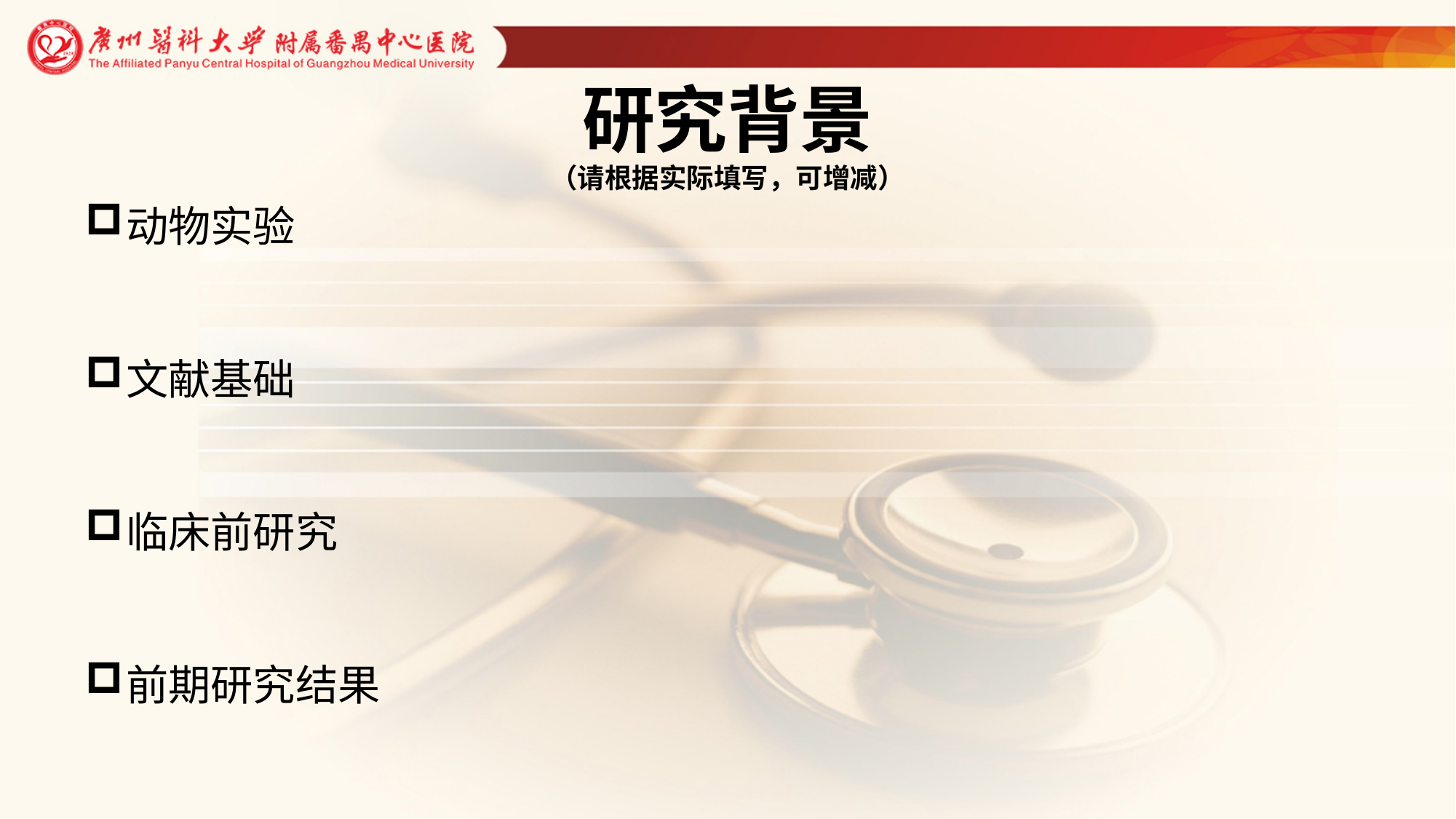

# 研究背景 （请根据实际填写，可增减）
动物实验

文献基础

临床前研究

前期研究结果